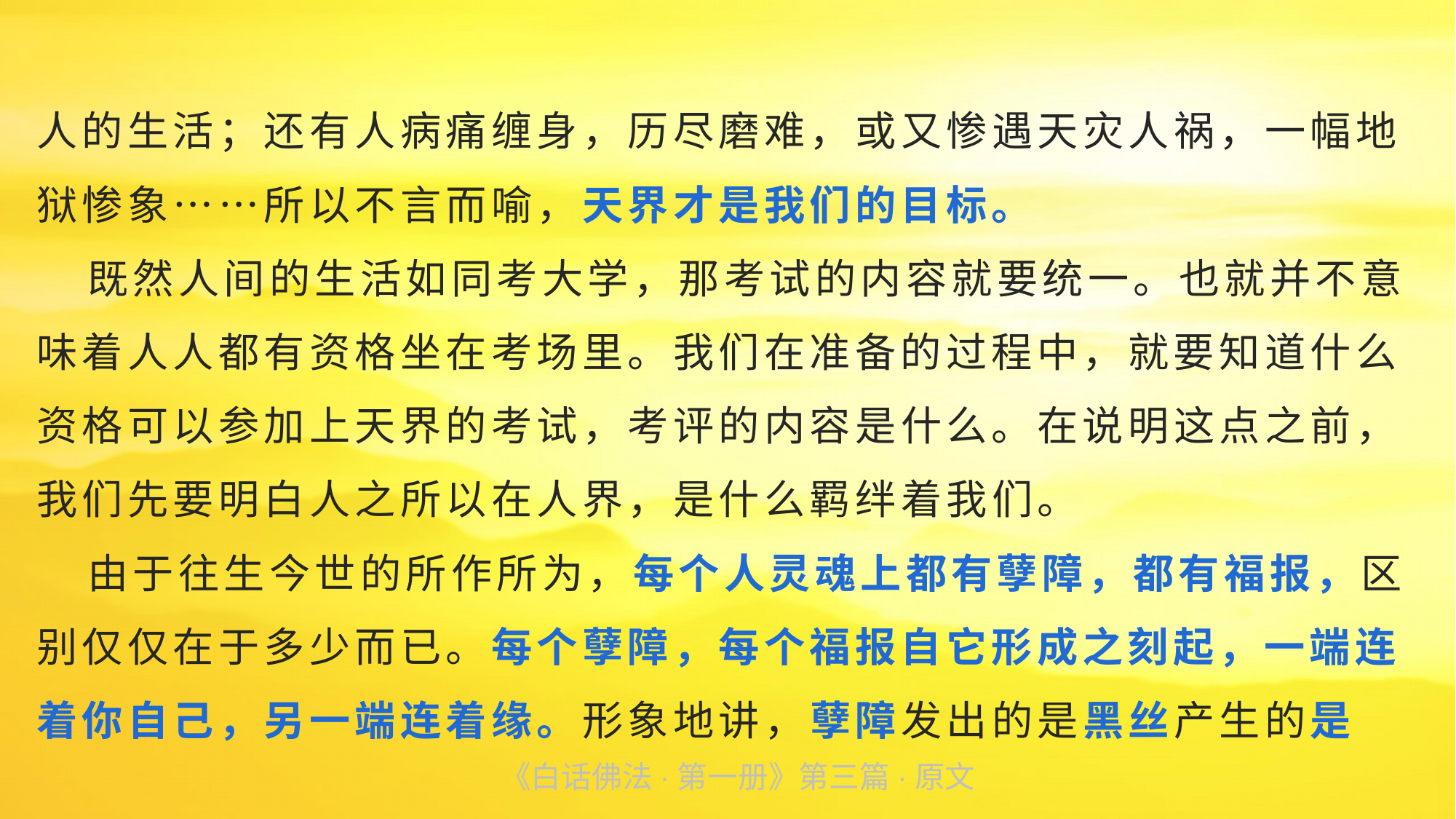

人的生活；还有人病痛缠身，历尽磨难，或又惨遇天灾人祸，一幅地狱惨象……所以不言而喻，天界才是我们的目标。
   既然人间的生活如同考大学，那考试的内容就要统一。也就并不意味着人人都有资格坐在考场里。我们在准备的过程中，就要知道什么资格可以参加上天界的考试，考评的内容是什么。在说明这点之前，我们先要明白人之所以在人界，是什么羁绊着我们。
   由于往生今世的所作所为，每个人灵魂上都有孽障，都有福报，区别仅仅在于多少而已。每个孽障，每个福报自它形成之刻起，一端连着你自己，另一端连着缘。形象地讲，孽障发出的是黑丝产生的是
  《白话佛法·第一册》第三篇·原文